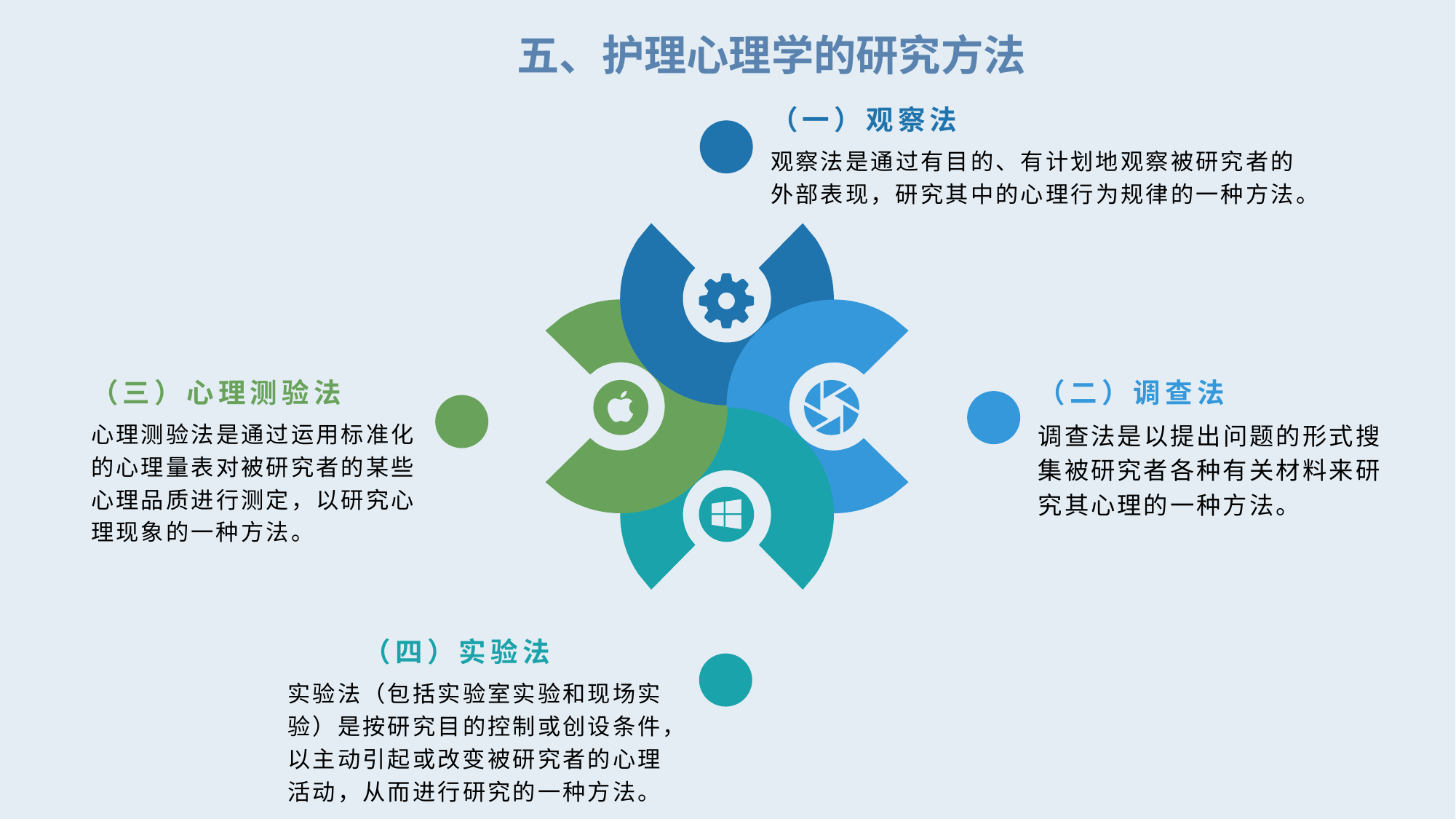

五、护理心理学的研究方法
（一）观察法

观察法是通过有目的、有计划地观察被研究者的外部表现，研究其中的心理行为规律的一种方法。

（三）心理测验法
（二）调查法

心理测验法是通过运用标准化的心理量表对被研究者的某些心理品质进行测定，以研究心理现象的一种方法。
调查法是以提出问题的形式搜集被研究者各种有关材料来研究其心理的一种方法。

（四）实验法

实验法（包括实验室实验和现场实验）是按研究目的控制或创设条件，以主动引起或改变被研究者的心理活动，从而进行研究的一种方法。